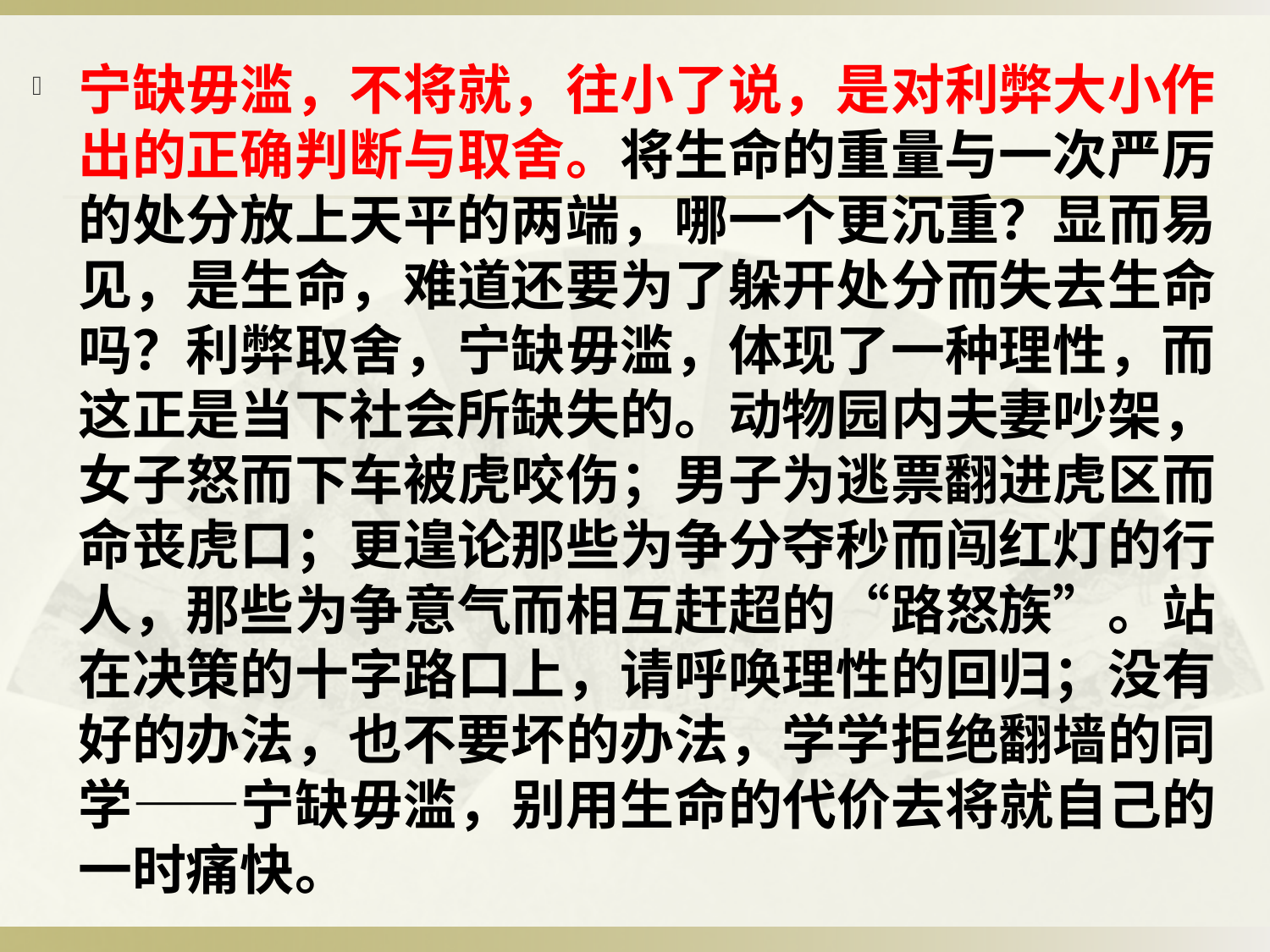

宁缺毋滥，不将就，往小了说，是对利弊大小作出的正确判断与取舍。将生命的重量与一次严厉的处分放上天平的两端，哪一个更沉重？显而易见，是生命，难道还要为了躲开处分而失去生命吗？利弊取舍，宁缺毋滥，体现了一种理性，而这正是当下社会所缺失的。动物园内夫妻吵架，女子怒而下车被虎咬伤；男子为逃票翻进虎区而命丧虎口；更遑论那些为争分夺秒而闯红灯的行人，那些为争意气而相互赶超的“路怒族”。站在决策的十字路口上，请呼唤理性的回归；没有好的办法，也不要坏的办法，学学拒绝翻墙的同学——宁缺毋滥，别用生命的代价去将就自己的一时痛快。